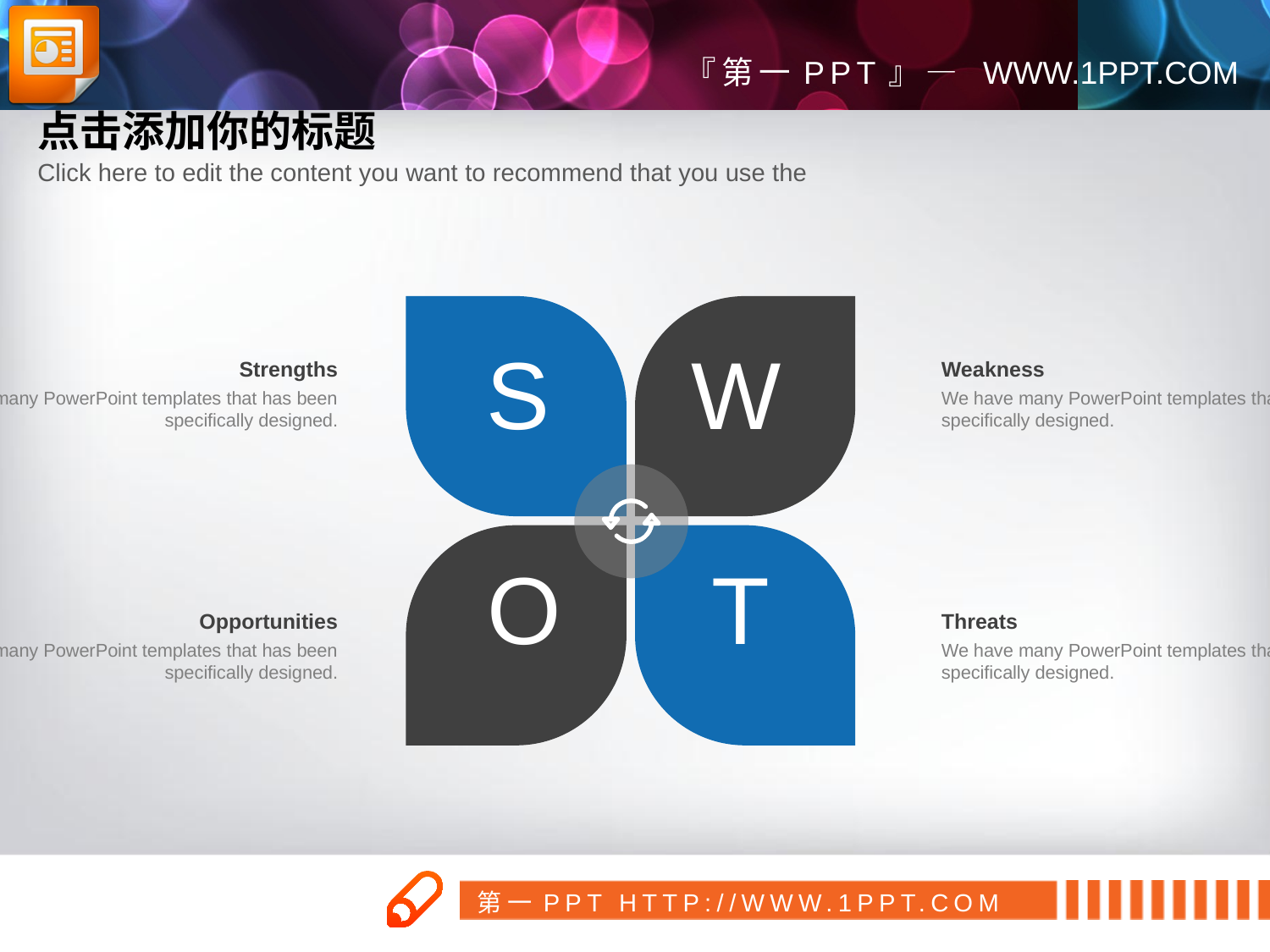

点击添加你的标题
Click here to edit the content you want to recommend that you use the

S
W
Strengths
We have many PowerPoint templates that has been specifically designed.
Weakness
We have many PowerPoint templates that has been specifically designed.

O
T
Opportunities
We have many PowerPoint templates that has been specifically designed.
Threats
We have many PowerPoint templates that has been specifically designed.